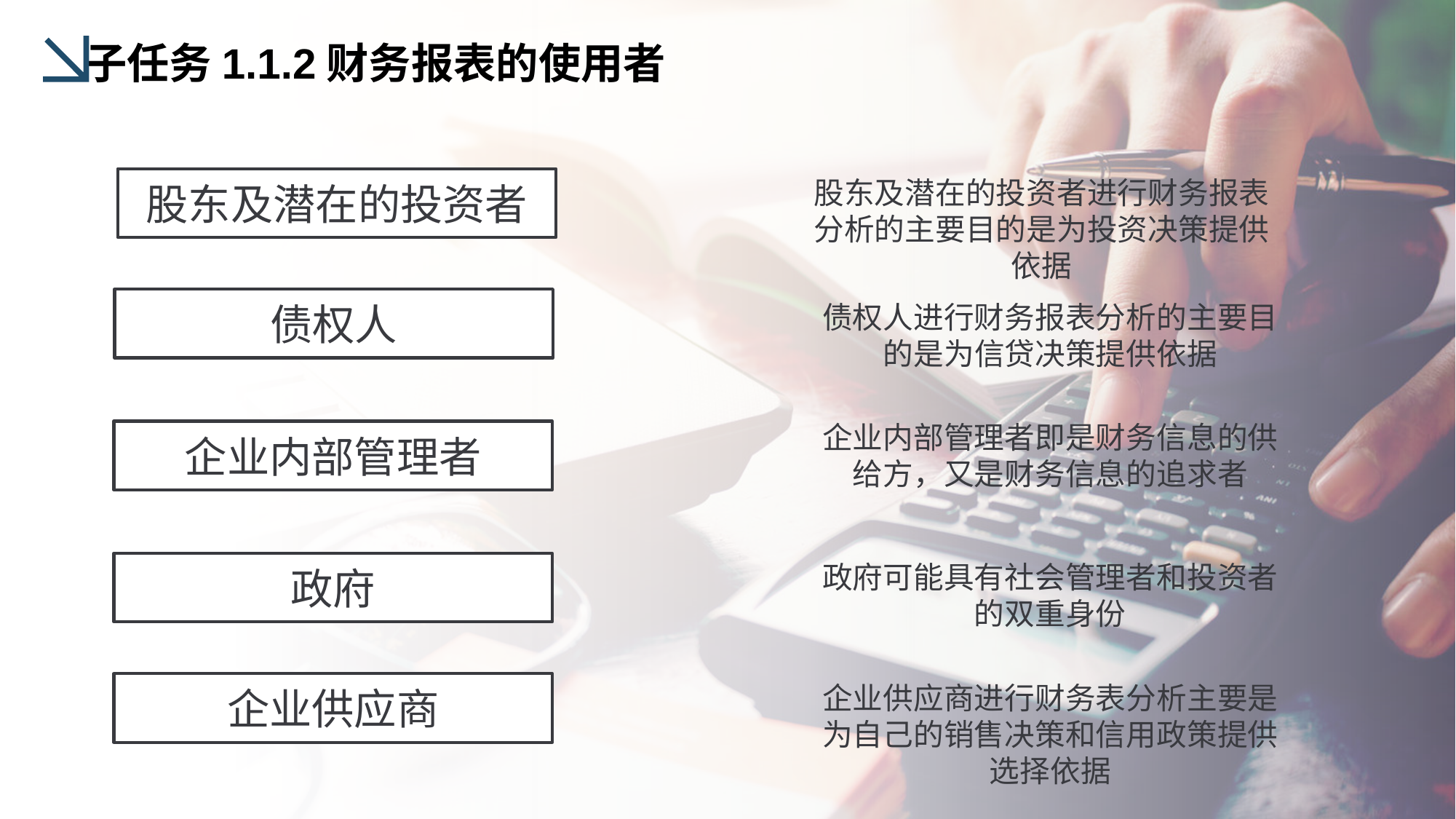

子任务1.1.2财务报表的使用者

股东及潜在的投资者
股东及潜在的投资者进行财务报表分析的主要目的是为投资决策提供依据
债权人
债权人进行财务报表分析的主要目的是为信贷决策提供依据
企业内部管理者即是财务信息的供给方，又是财务信息的追求者
企业内部管理者
政府可能具有社会管理者和投资者的双重身份
政府
企业供应商
企业供应商进行财务表分析主要是为自己的销售决策和信用政策提供选择依据